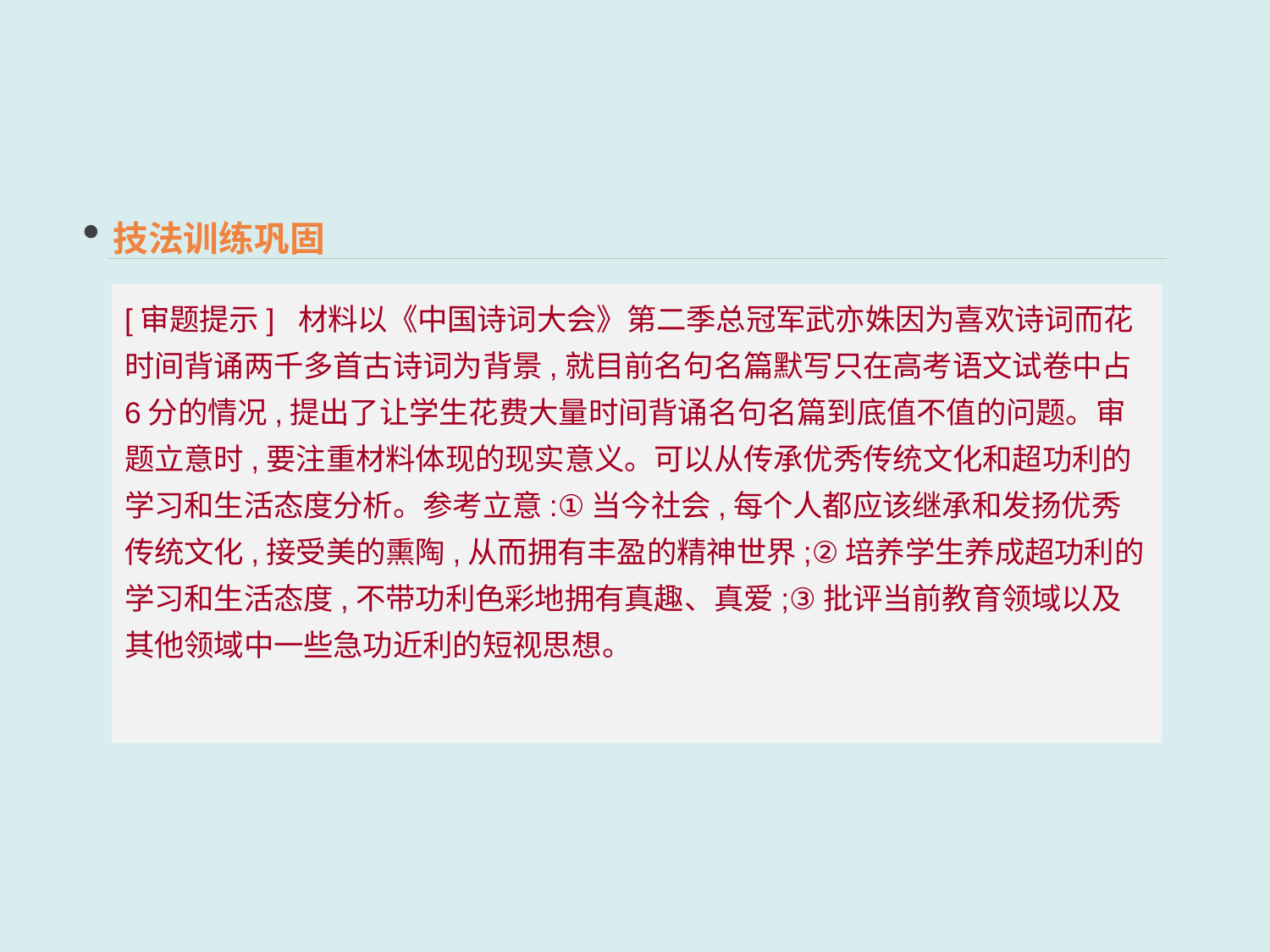

技法训练巩固

[审题提示]  材料以《中国诗词大会》第二季总冠军武亦姝因为喜欢诗词而花时间背诵两千多首古诗词为背景,就目前名句名篇默写只在高考语文试卷中占6分的情况,提出了让学生花费大量时间背诵名句名篇到底值不值的问题。审题立意时,要注重材料体现的现实意义。可以从传承优秀传统文化和超功利的学习和生活态度分析。参考立意:①当今社会,每个人都应该继承和发扬优秀传统文化,接受美的熏陶,从而拥有丰盈的精神世界;②培养学生养成超功利的学习和生活态度,不带功利色彩地拥有真趣、真爱;③批评当前教育领域以及其他领域中一些急功近利的短视思想。